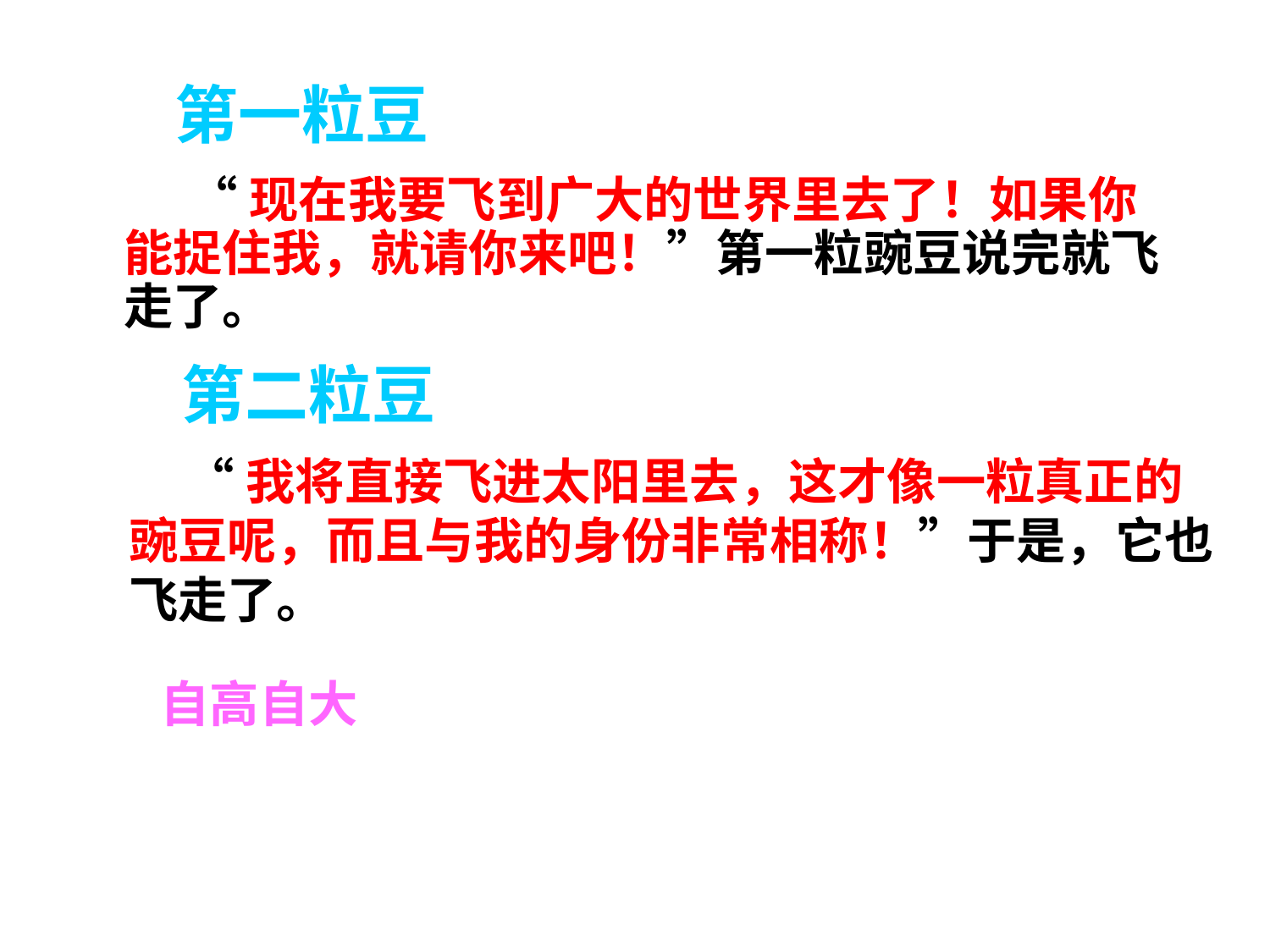

# 第一粒豆
          “现在我要飞到广大的世界里去了！如果你能捉住我，就请你来吧！”第一粒豌豆说完就飞走了。
第二粒豆
     “我将直接飞进太阳里去，这才像一粒真正的豌豆呢，而且与我的身份非常相称！”于是，它也飞走了。

自高自大